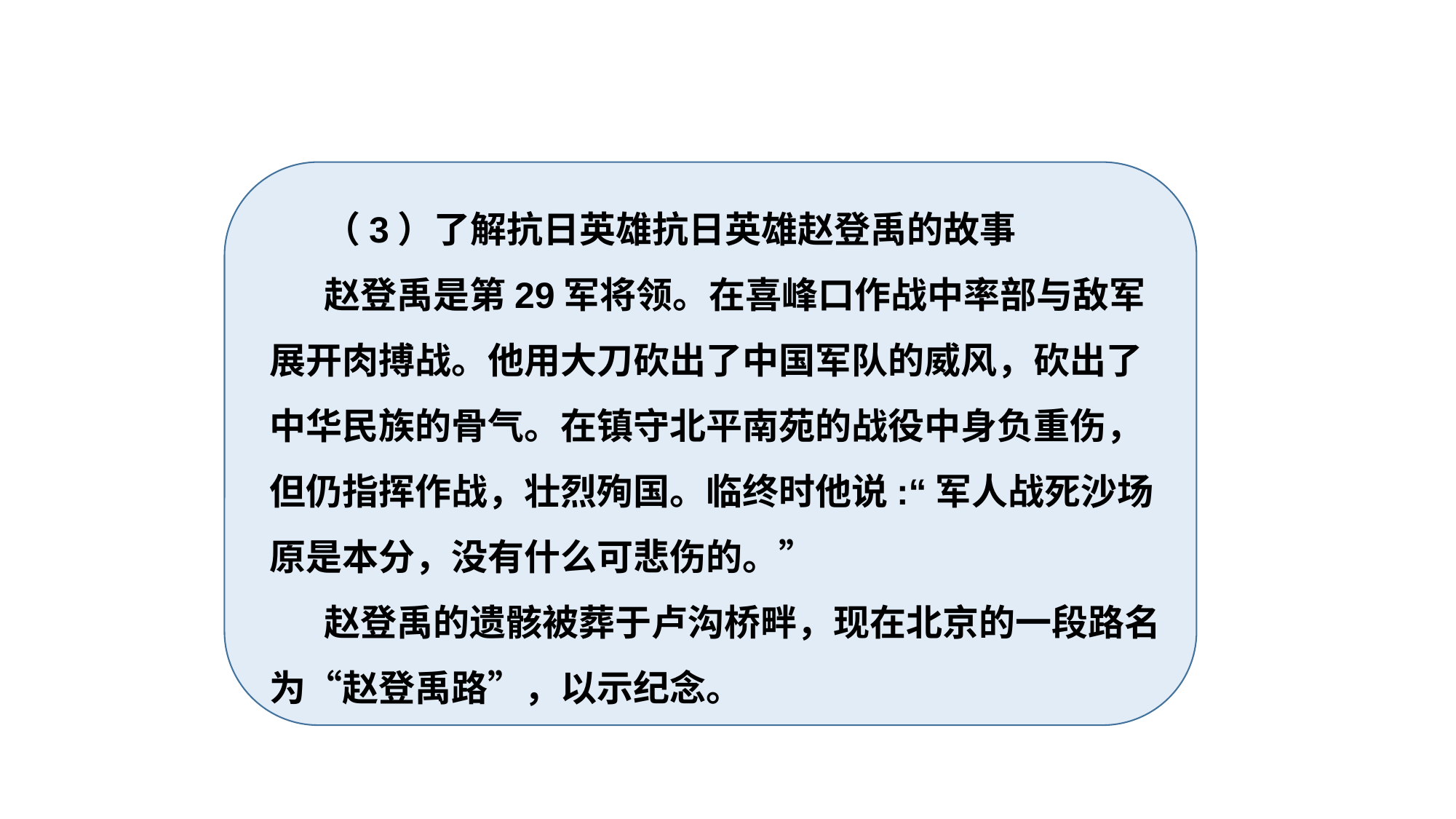

（3）了解抗日英雄抗日英雄赵登禹的故事
赵登禹是第29军将领。在喜峰口作战中率部与敌军展开肉搏战。他用大刀砍出了中国军队的威风，砍出了中华民族的骨气。在镇守北平南苑的战役中身负重伤，但仍指挥作战，壮烈殉国。临终时他说:“军人战死沙场原是本分，没有什么可悲伤的。”
赵登禹的遗骸被葬于卢沟桥畔，现在北京的一段路名为“赵登禹路”，以示纪念。